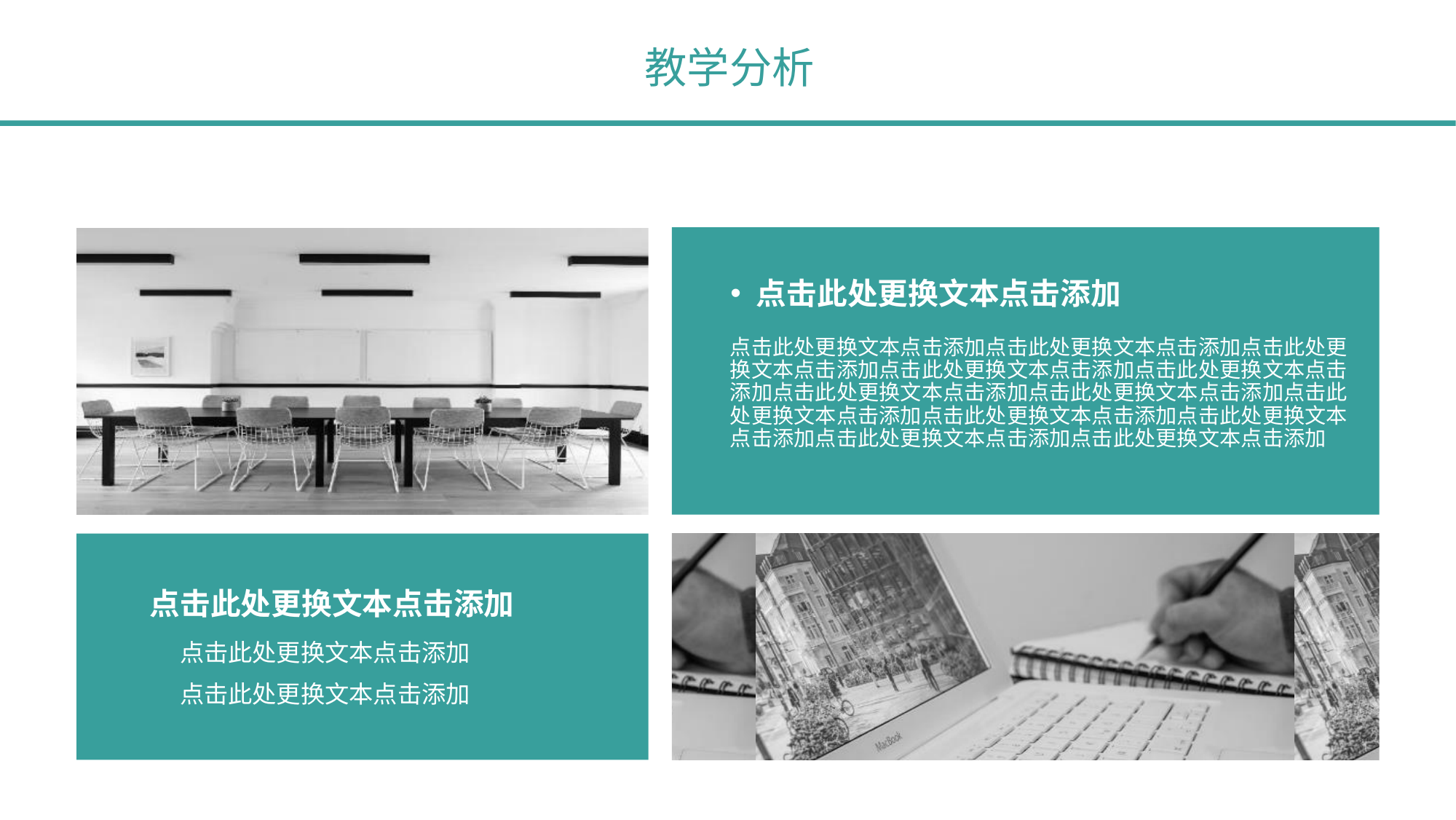

教学分析

点击此处更换文本点击添加
点击此处更换文本点击添加点击此处更换文本点击添加点击此处更换文本点击添加点击此处更换文本点击添加点击此处更换文本点击添加点击此处更换文本点击添加点击此处更换文本点击添加点击此处更换文本点击添加点击此处更换文本点击添加点击此处更换文本点击添加点击此处更换文本点击添加点击此处更换文本点击添加

点击此处更换文本点击添加
点击此处更换文本点击添加
点击此处更换文本点击添加